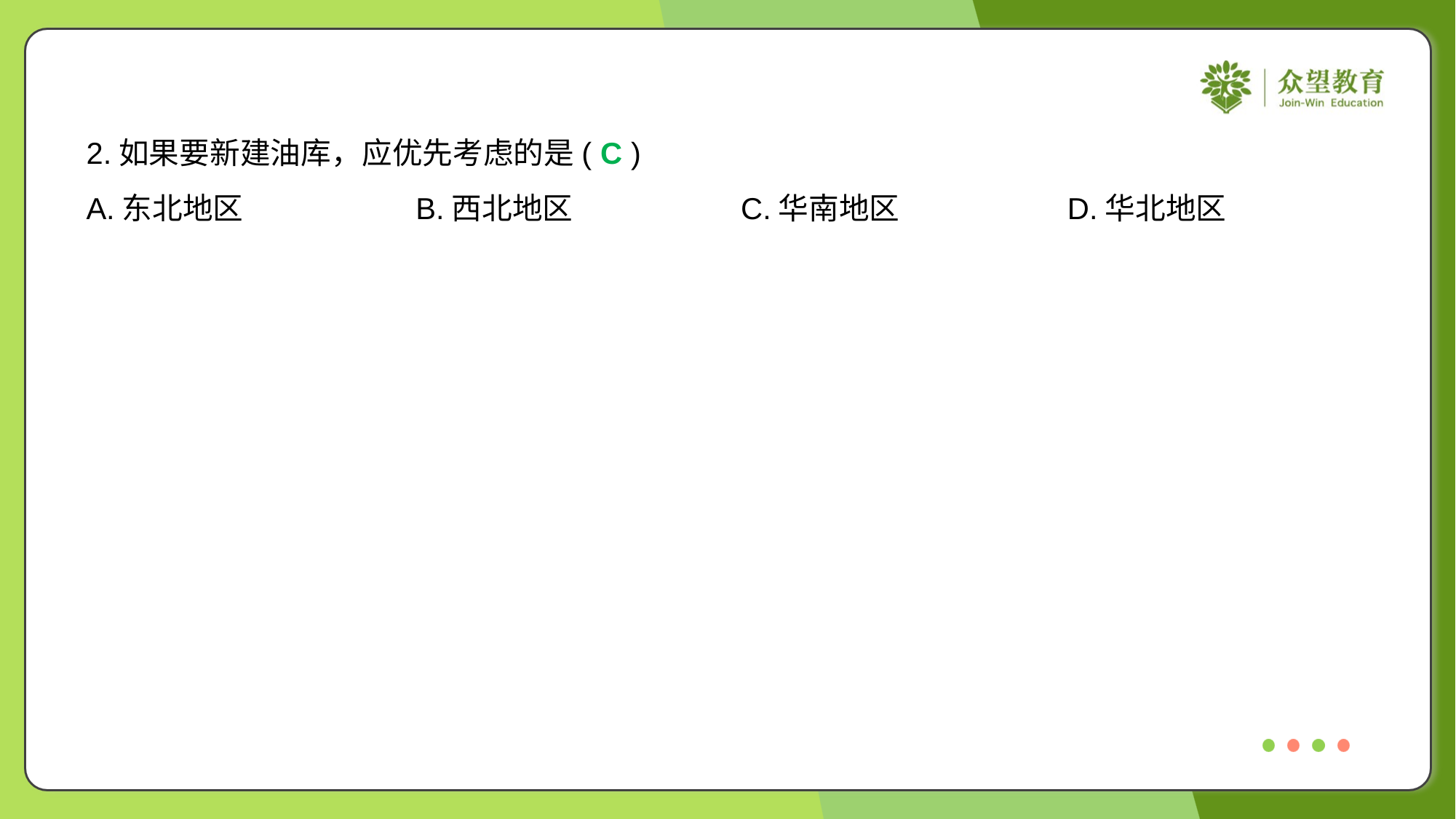

2.如果要新建油库，应优先考虑的是(     )
C
A.东北地区	B.西北地区	C.华南地区	D.华北地区